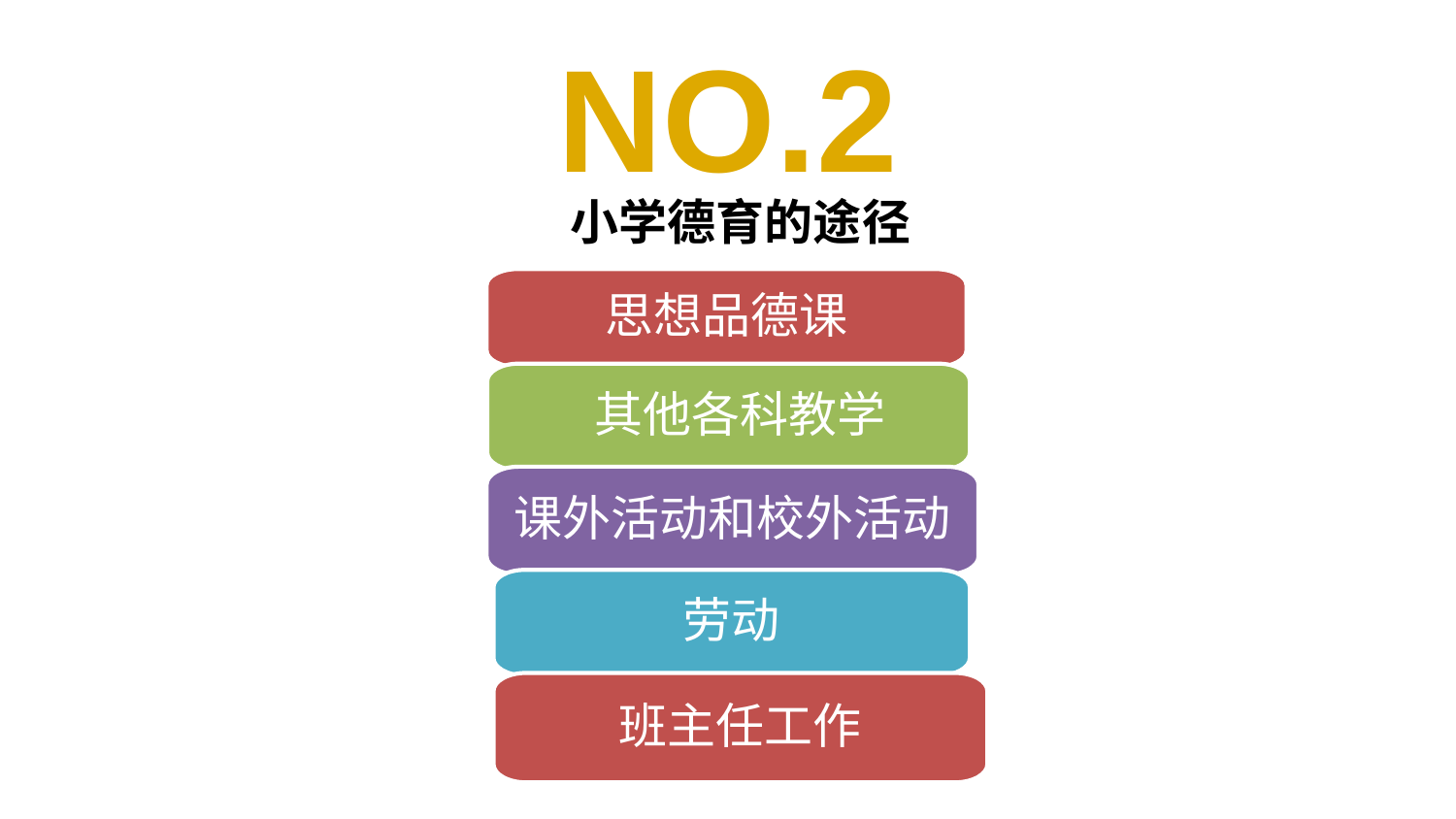

NO.2
小学德育的途径
思想品德课
 其他各科教学
课外活动和校外活动
劳动
班主任工作